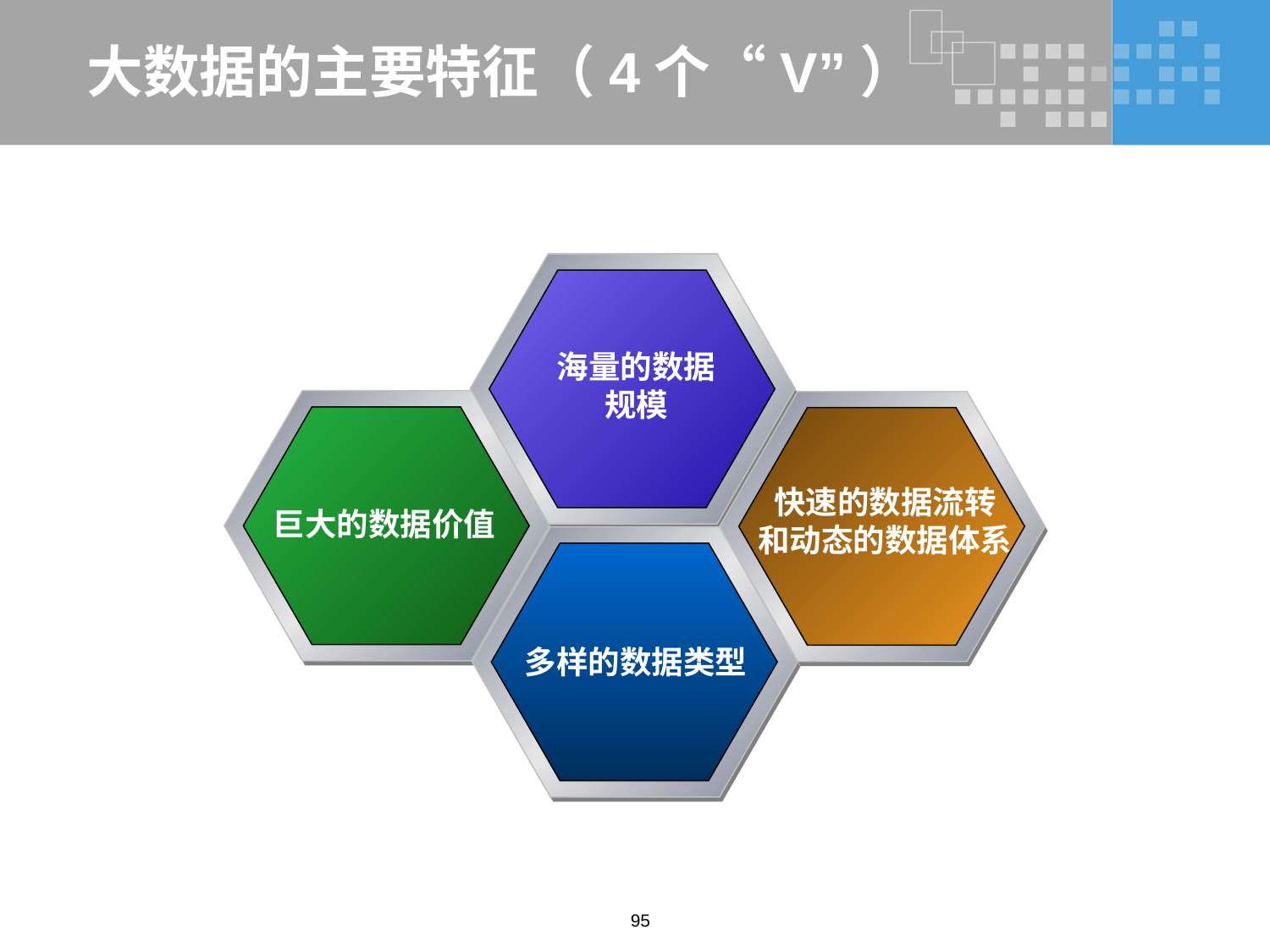

# 大数据的主要特征（4个“V”）

海量的数据
规模

快速的数据流转
和动态的数据体系
巨大的数据价值

多样的数据类型
95